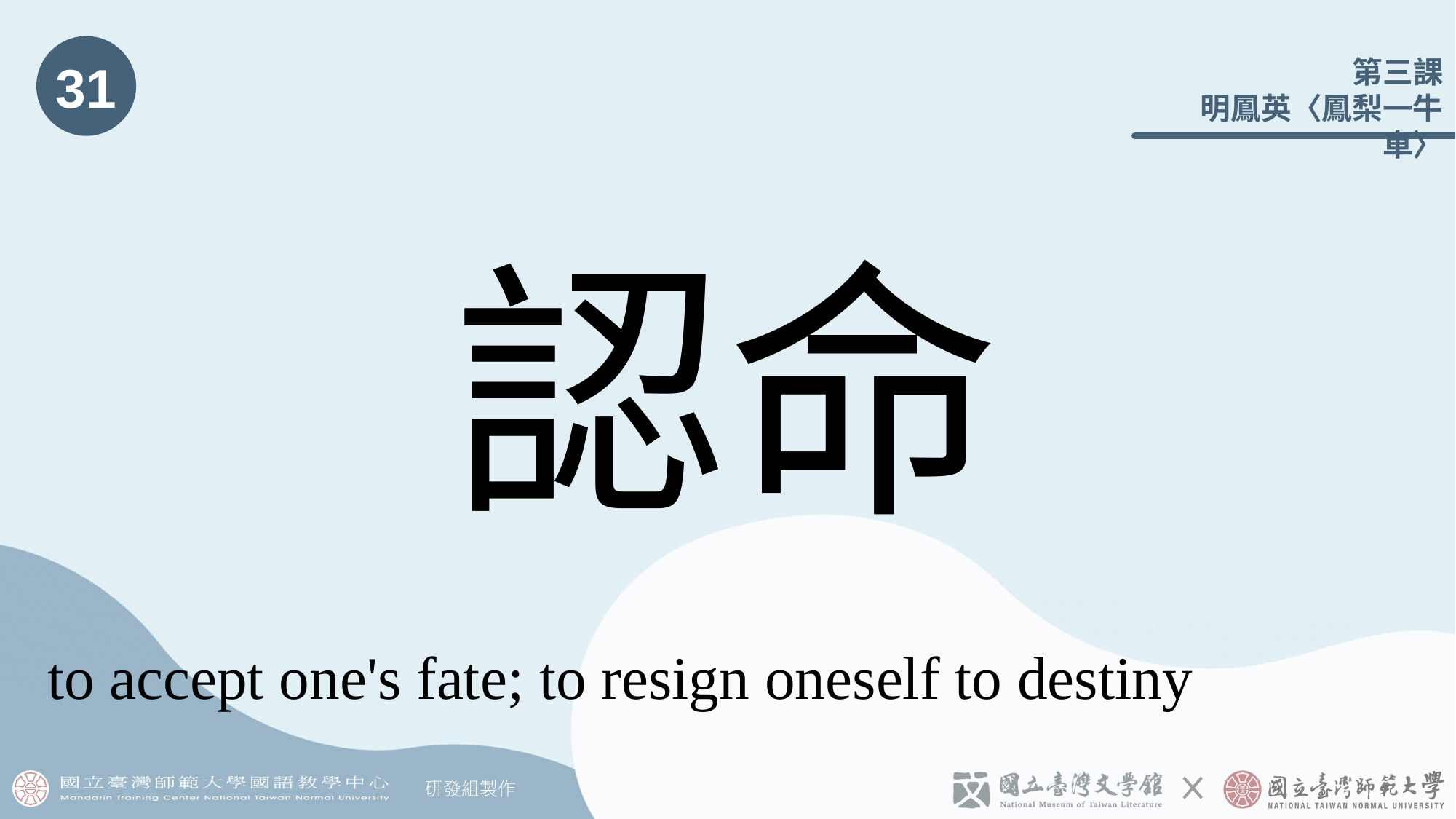

31
# 認命
to accept one's fate; to resign oneself to destiny